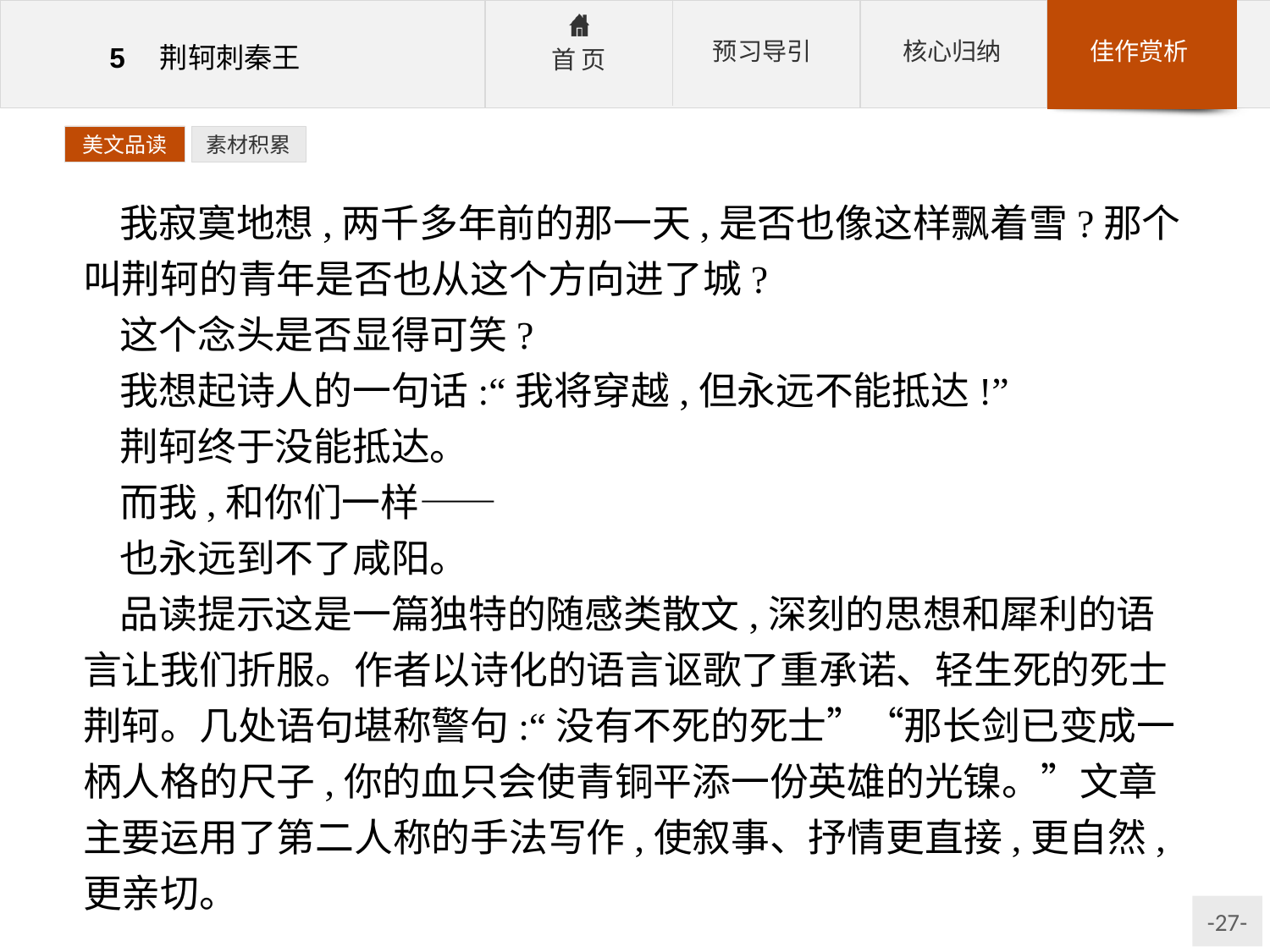

美文品读
素材积累
我寂寞地想,两千多年前的那一天,是否也像这样飘着雪?那个叫荆轲的青年是否也从这个方向进了城?
这个念头是否显得可笑?
我想起诗人的一句话:“我将穿越,但永远不能抵达!”
荆轲终于没能抵达。
而我,和你们一样——
也永远到不了咸阳。
品读提示这是一篇独特的随感类散文,深刻的思想和犀利的语言让我们折服。作者以诗化的语言讴歌了重承诺、轻生死的死士荆轲。几处语句堪称警句:“没有不死的死士”“那长剑已变成一柄人格的尺子,你的血只会使青铜平添一份英雄的光镍。”文章主要运用了第二人称的手法写作,使叙事、抒情更直接,更自然,更亲切。